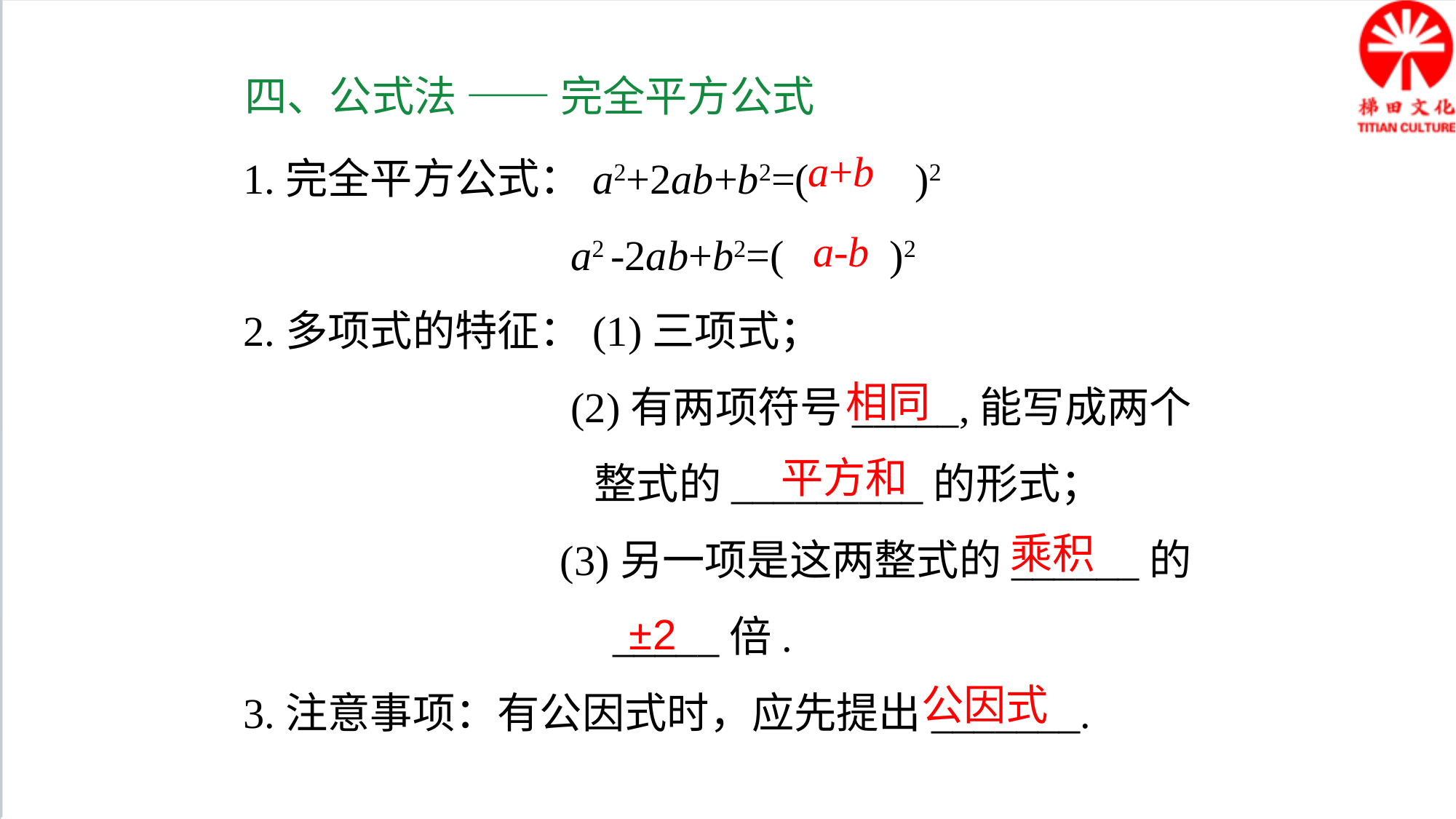

四、公式法 —— 完全平方公式
1.完全平方公式：a2+2ab+b2=(          )2
                               a2 -2ab+b2=(          )2
2.多项式的特征：(1)三项式；
                               (2)有两项符号_____,能写成两个
                                    整式的_________的形式；
                              (3)另一项是这两整式的______的
                                   _____倍.
3.注意事项：有公因式时，应先提出_______.

a+b
a-b
相同
平方和
乘积
±2
公因式